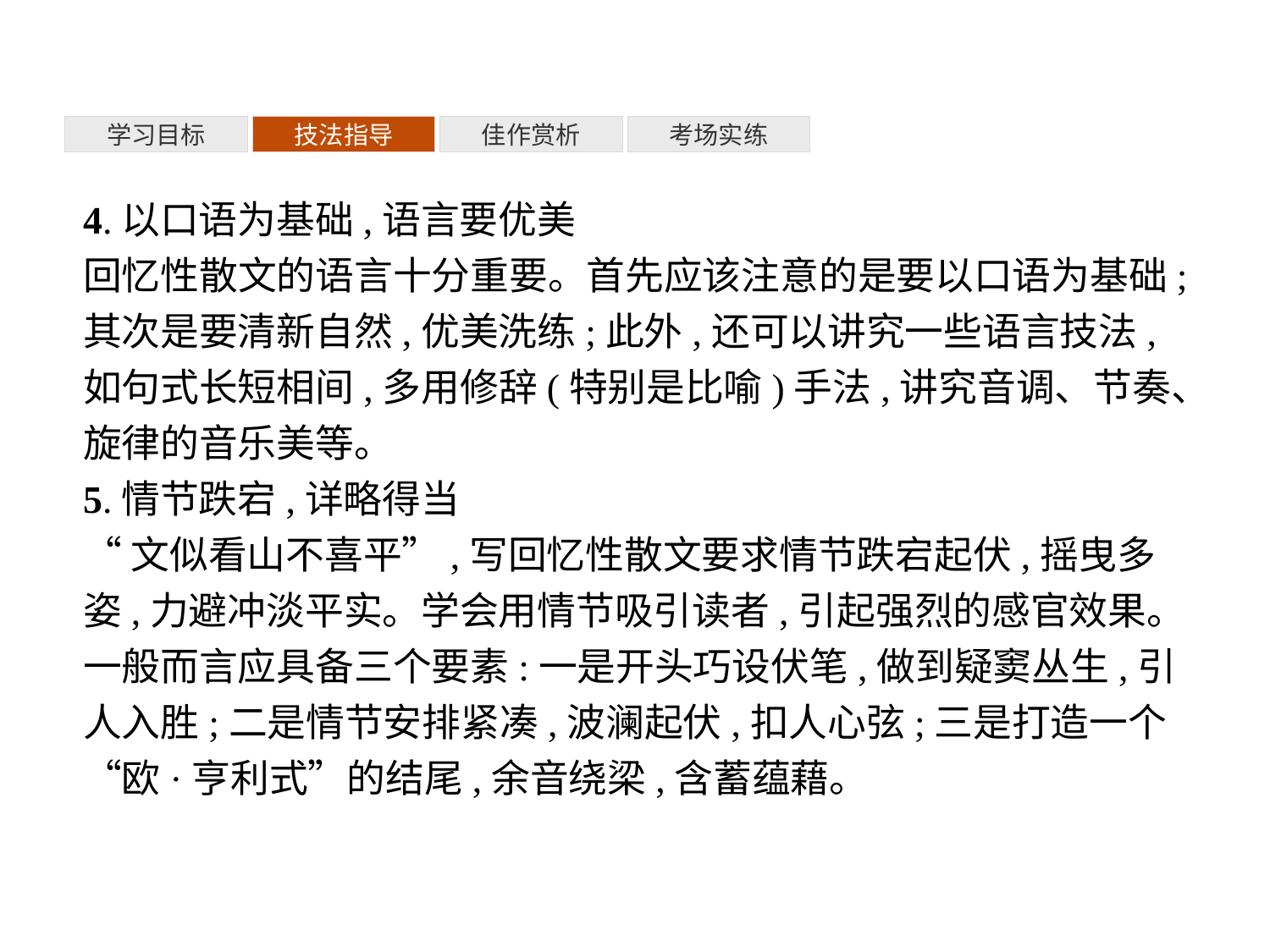

考场实练
学习目标
技法指导
佳作赏析
4.以口语为基础,语言要优美
回忆性散文的语言十分重要。首先应该注意的是要以口语为基础;其次是要清新自然,优美洗练;此外,还可以讲究一些语言技法,如句式长短相间,多用修辞(特别是比喻)手法,讲究音调、节奏、旋律的音乐美等。
5.情节跌宕,详略得当
“文似看山不喜平”,写回忆性散文要求情节跌宕起伏,摇曳多姿,力避冲淡平实。学会用情节吸引读者,引起强烈的感官效果。一般而言应具备三个要素:一是开头巧设伏笔,做到疑窦丛生,引人入胜;二是情节安排紧凑,波澜起伏,扣人心弦;三是打造一个“欧·亨利式”的结尾,余音绕梁,含蓄蕴藉。